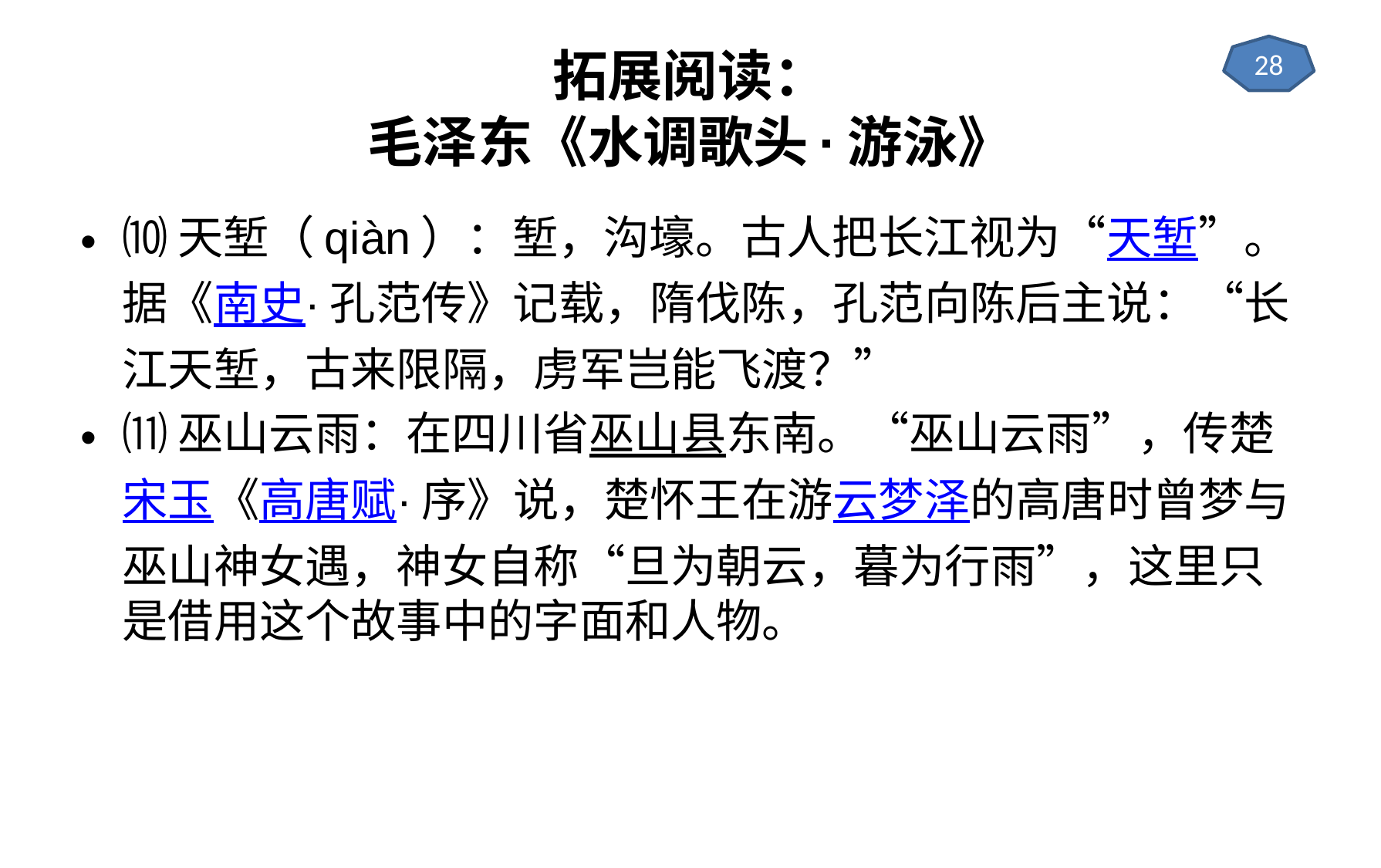

# 拓展阅读： 毛泽东《水调歌头·游泳》
28
⑽天堑（qiàn）：堑，沟壕。古人把长江视为“天堑”。据《南史·孔范传》记载，隋伐陈，孔范向陈后主说：“长江天堑，古来限隔，虏军岂能飞渡？”
⑾巫山云雨：在四川省巫山县东南。“巫山云雨”，传楚宋玉《高唐赋·序》说，楚怀王在游云梦泽的高唐时曾梦与巫山神女遇，神女自称“旦为朝云，暮为行雨”，这里只是借用这个故事中的字面和人物。